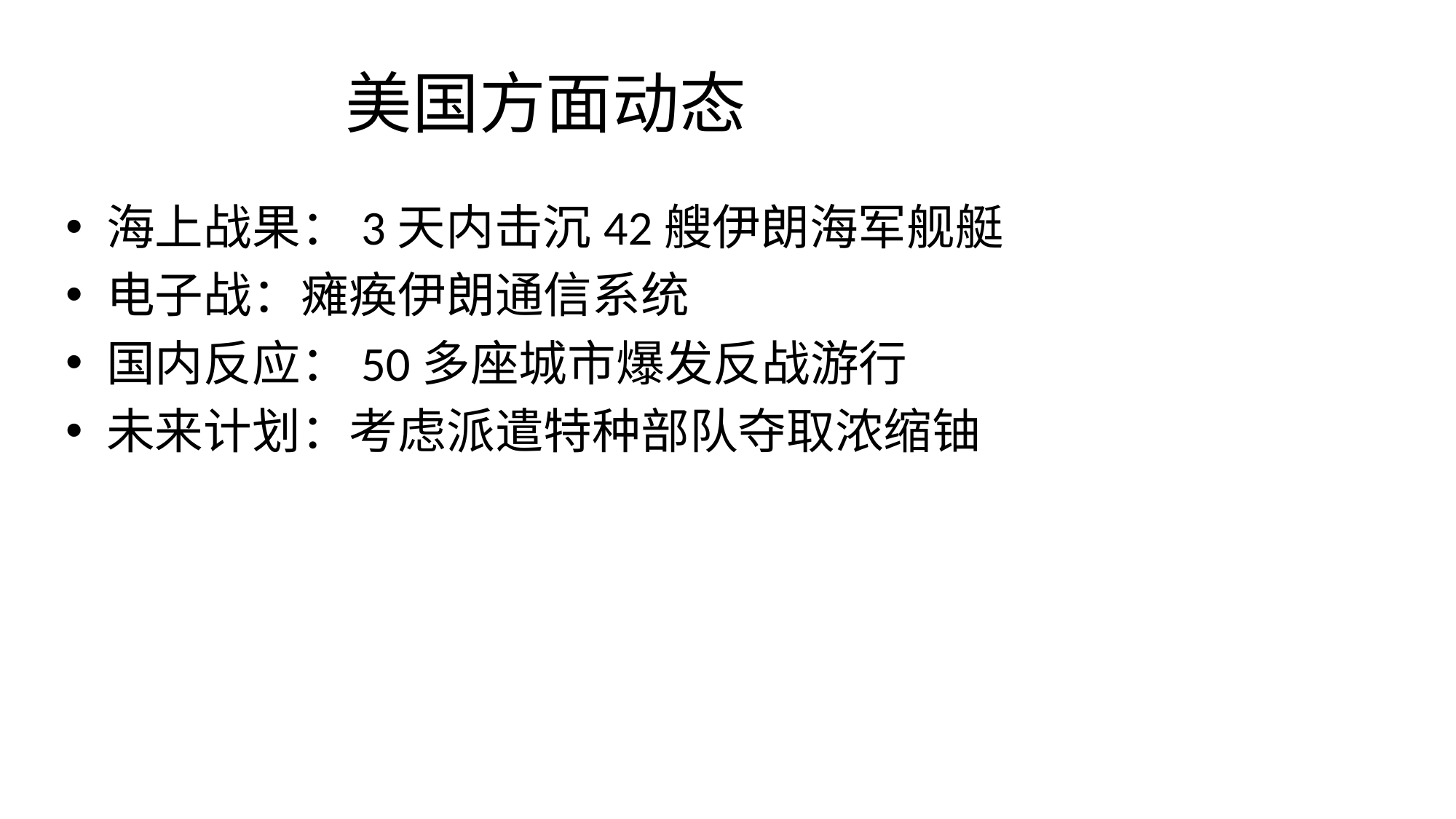

# 美国方面动态
海上战果：3天内击沉42艘伊朗海军舰艇
电子战：瘫痪伊朗通信系统
国内反应：50多座城市爆发反战游行
未来计划：考虑派遣特种部队夺取浓缩铀